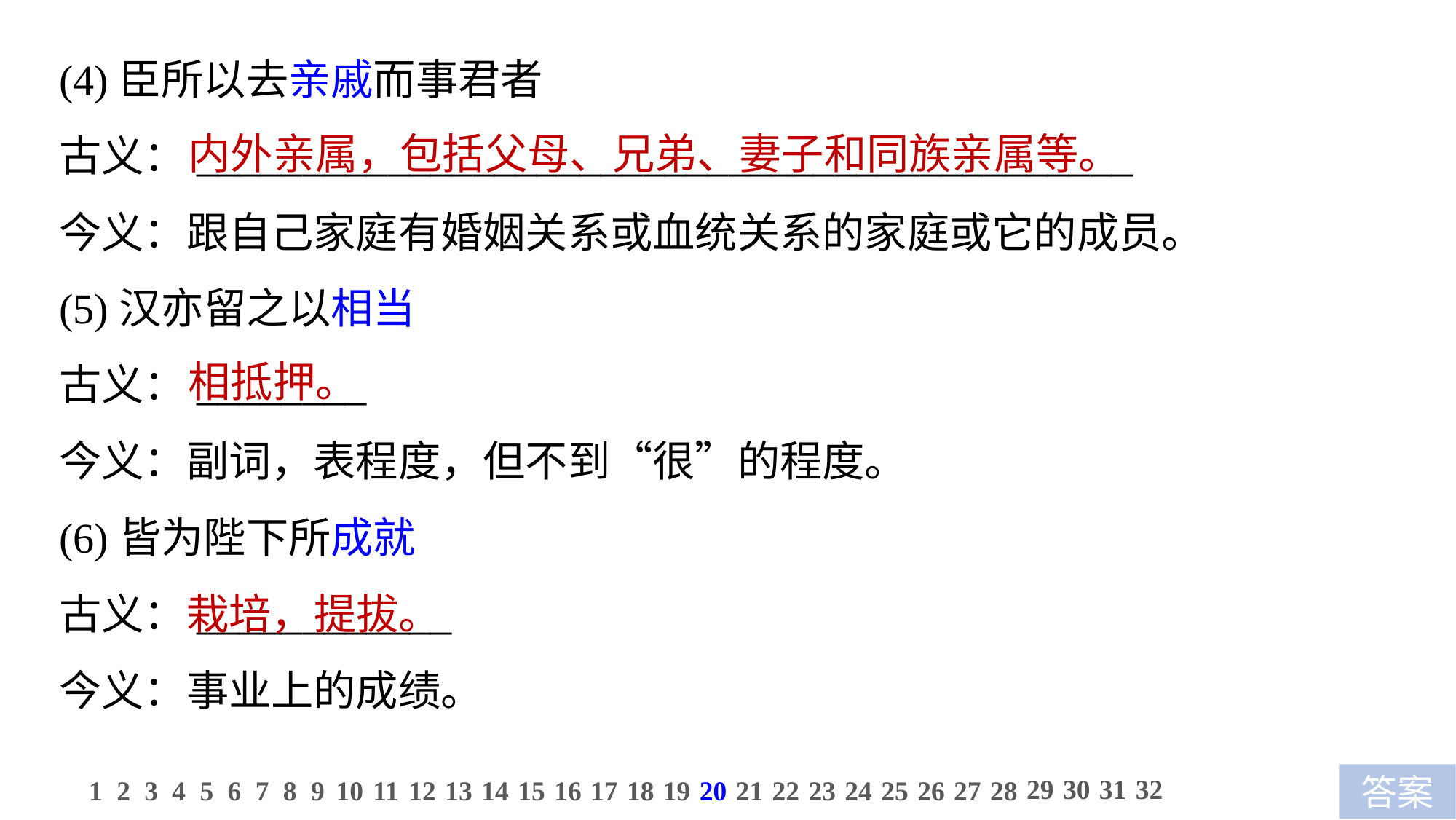

(4)臣所以去亲戚而事君者
古义：____________________________________________
今义：跟自己家庭有婚姻关系或血统关系的家庭或它的成员。
(5)汉亦留之以相当
古义：________
今义：副词，表程度，但不到“很”的程度。
(6)皆为陛下所成就
古义：____________
今义：事业上的成绩。
内外亲属，包括父母、兄弟、妻子和同族亲属等。
相抵押。
栽培，提拔。
29
30
31
32
1
2
3
4
5
6
7
8
9
10
11
12
13
14
15
16
17
18
19
20
21
22
23
24
25
26
27
28
答案